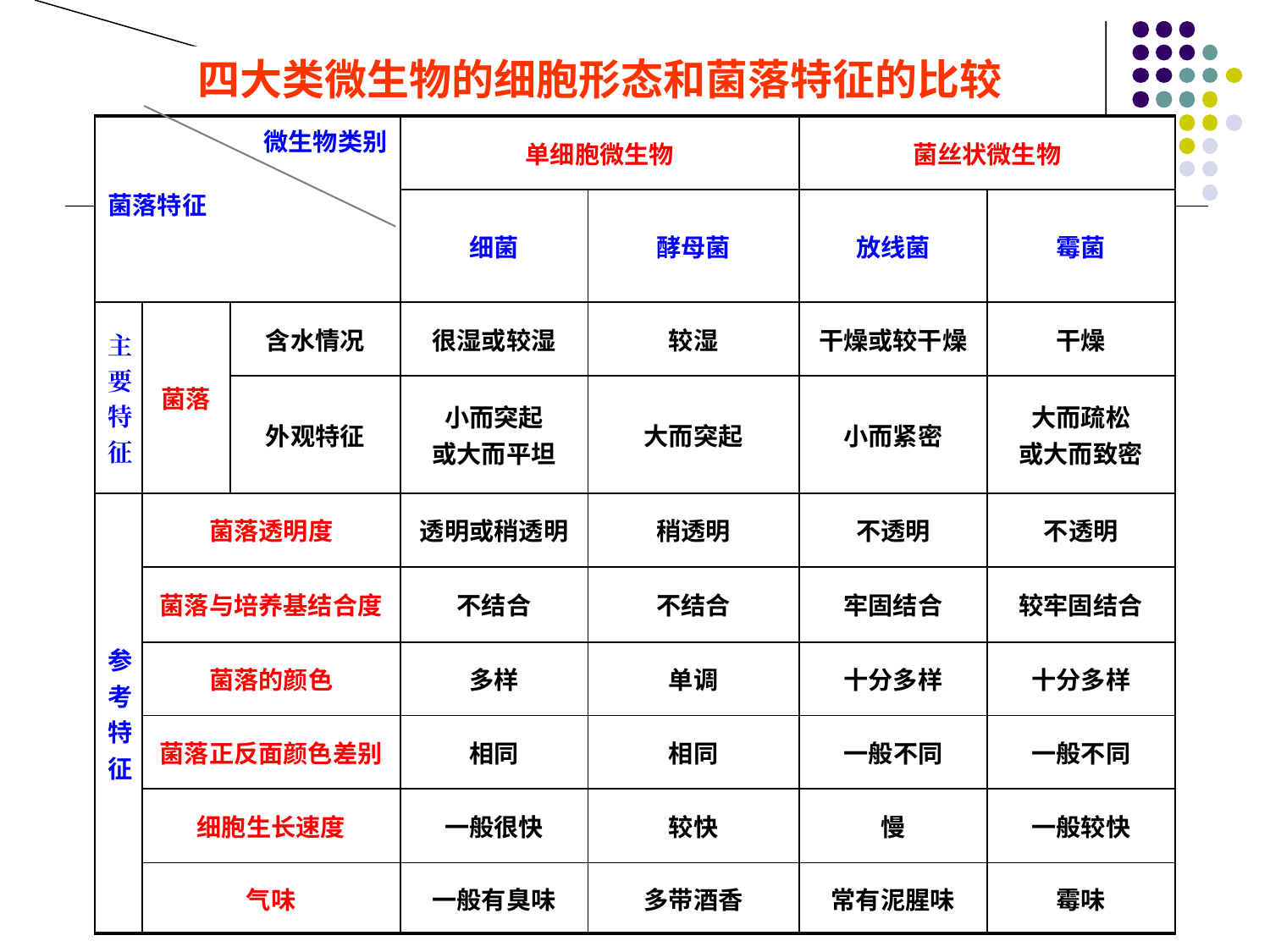

四大类微生物的细胞形态和菌落特征的比较

| 微生物类别 菌落特征 |  |  | 单细胞微生物 |  | 菌丝状微生物 |  |
| --- | --- | --- | --- | --- | --- | --- |
|  |  |  | 细菌 | 酵母菌 | 放线菌 | 霉菌 |
| 主要特征 | 菌落 | 含水情况 | 很湿或较湿 | 较湿 | 干燥或较干燥 | 干燥 |
|  |  | 外观特征 | 小而突起 或大而平坦 | 大而突起 | 小而紧密 | 大而疏松 或大而致密 |
| 参考特征 | 菌落透明度 |  | 透明或稍透明 | 稍透明 | 不透明 | 不透明 |
|  | 菌落与培养基结合度 |  | 不结合 | 不结合 | 牢固结合 | 较牢固结合 |
|  | 菌落的颜色 |  | 多样 | 单调 | 十分多样 | 十分多样 |
|  | 菌落正反面颜色差别 |  | 相同 | 相同 | 一般不同 | 一般不同 |
|  | 细胞生长速度 |  | 一般很快 | 较快 | 慢 | 一般较快 |
|  | 气味 |  | 一般有臭味 | 多带酒香 | 常有泥腥味 | 霉味 |